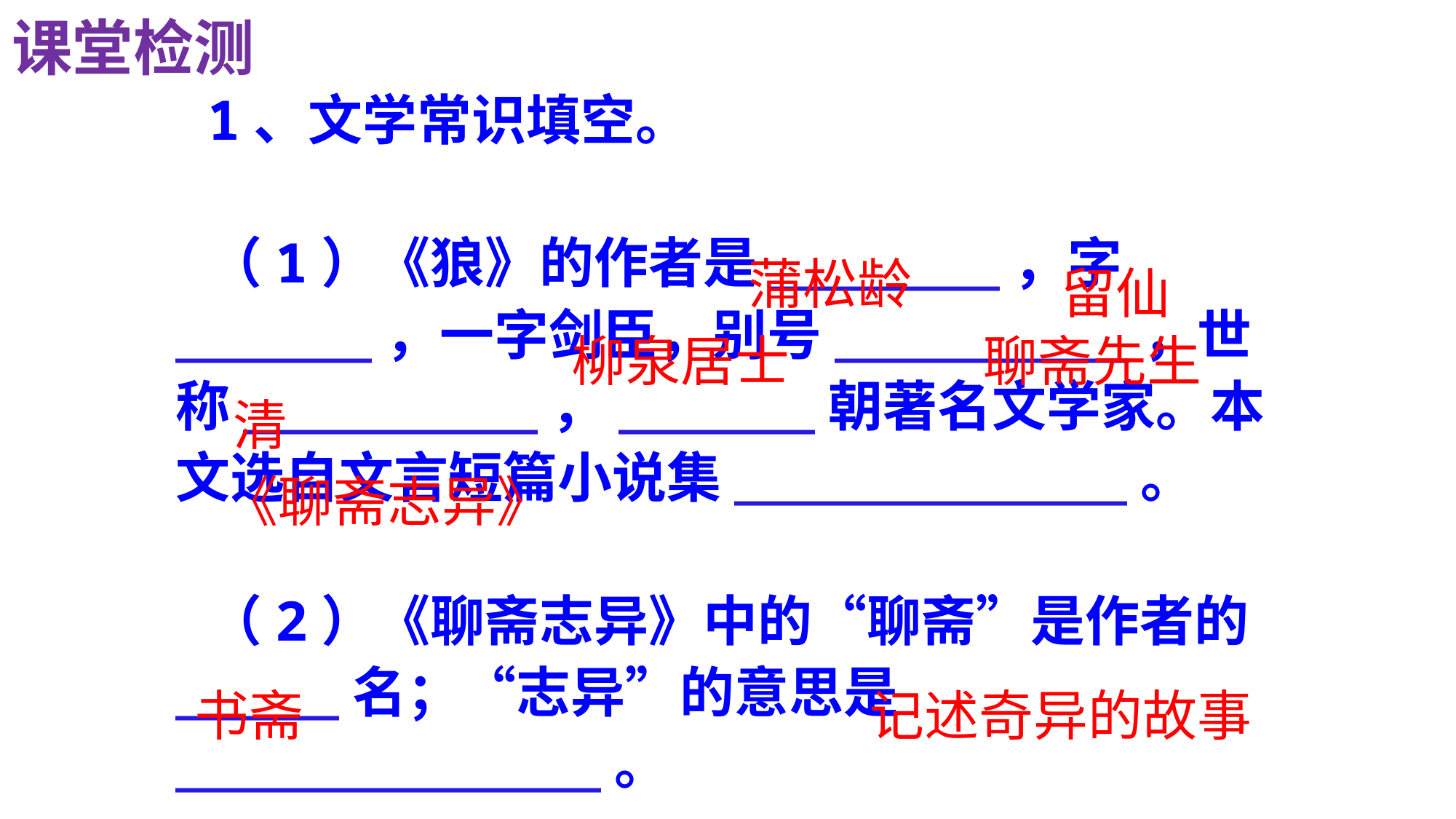

课堂检测
1、文学常识填空。

（1）《狼》的作者是_______，字______，一字剑臣，别号_________，世称_________，______朝著名文学家。本文选自文言短篇小说集____________。

（2）《聊斋志异》中的“聊斋”是作者的  _____名；“志异”的意思是_____________。

蒲松龄
留仙
柳泉居士
聊斋先生
清
《聊斋志异》
书斋
记述奇异的故事